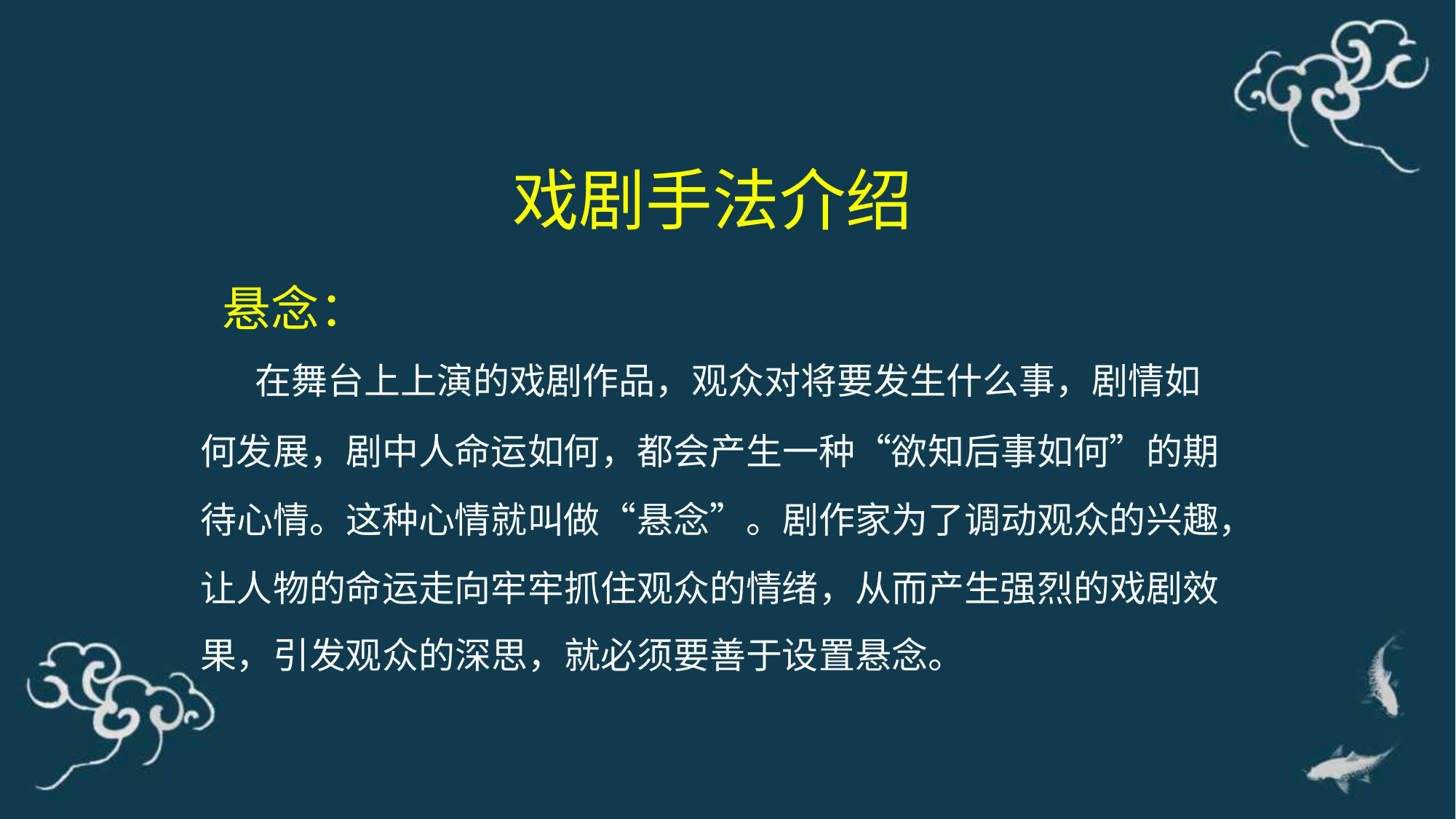

戏剧手法介绍
 悬念：
    在舞台上上演的戏剧作品，观众对将要发生什么事，剧情如何发展，剧中人命运如何，都会产生一种“欲知后事如何”的期待心情。这种心情就叫做“悬念”。剧作家为了调动观众的兴趣，让人物的命运走向牢牢抓住观众的情绪，从而产生强烈的戏剧效果，引发观众的深思，就必须要善于设置悬念。